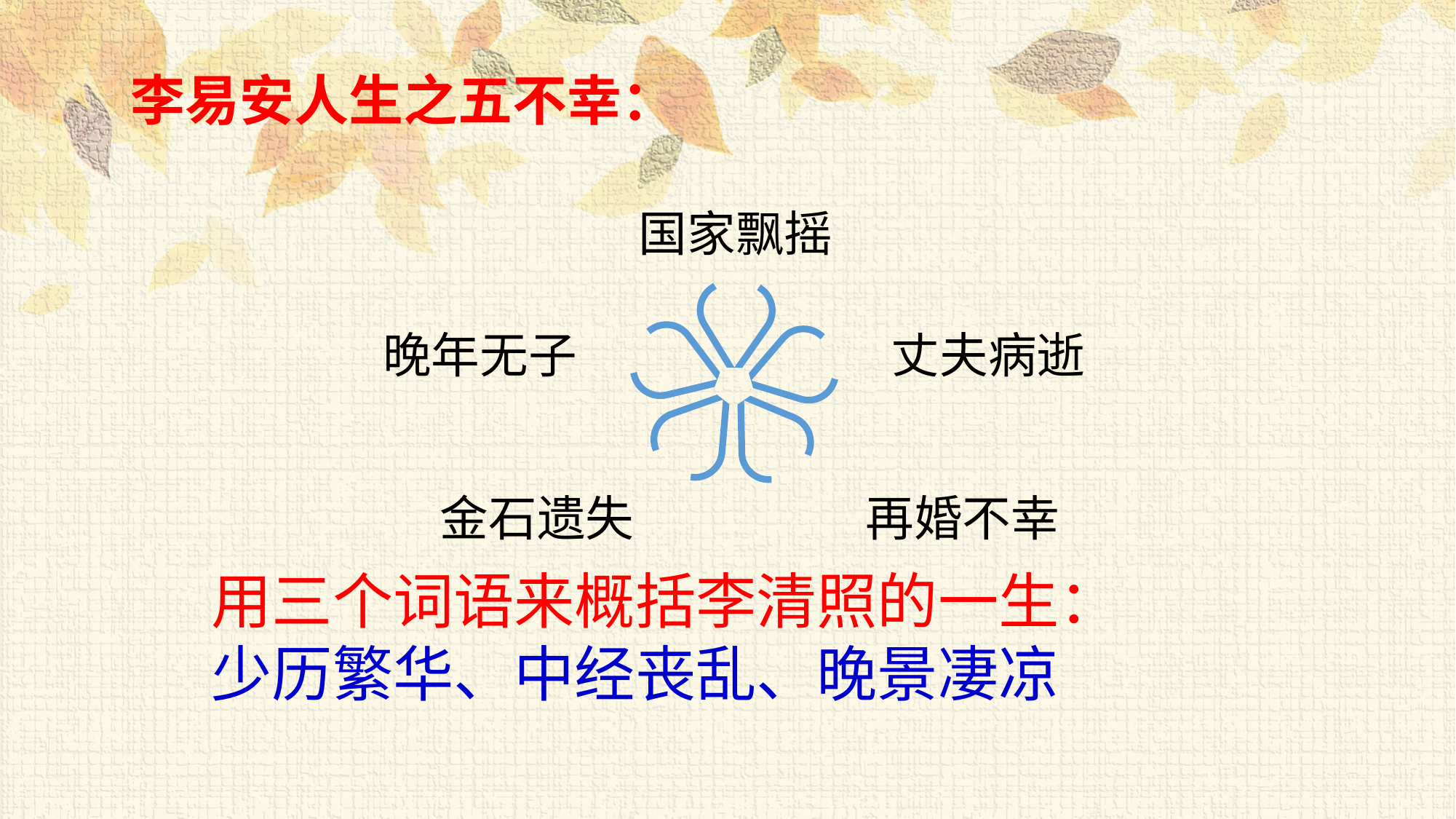

李易安人生之五不幸：
国家飘摇

晚年无子
丈夫病逝

金石遗失
再婚不幸
用三个词语来概括李清照的一生：
少历繁华、中经丧乱、晚景凄凉